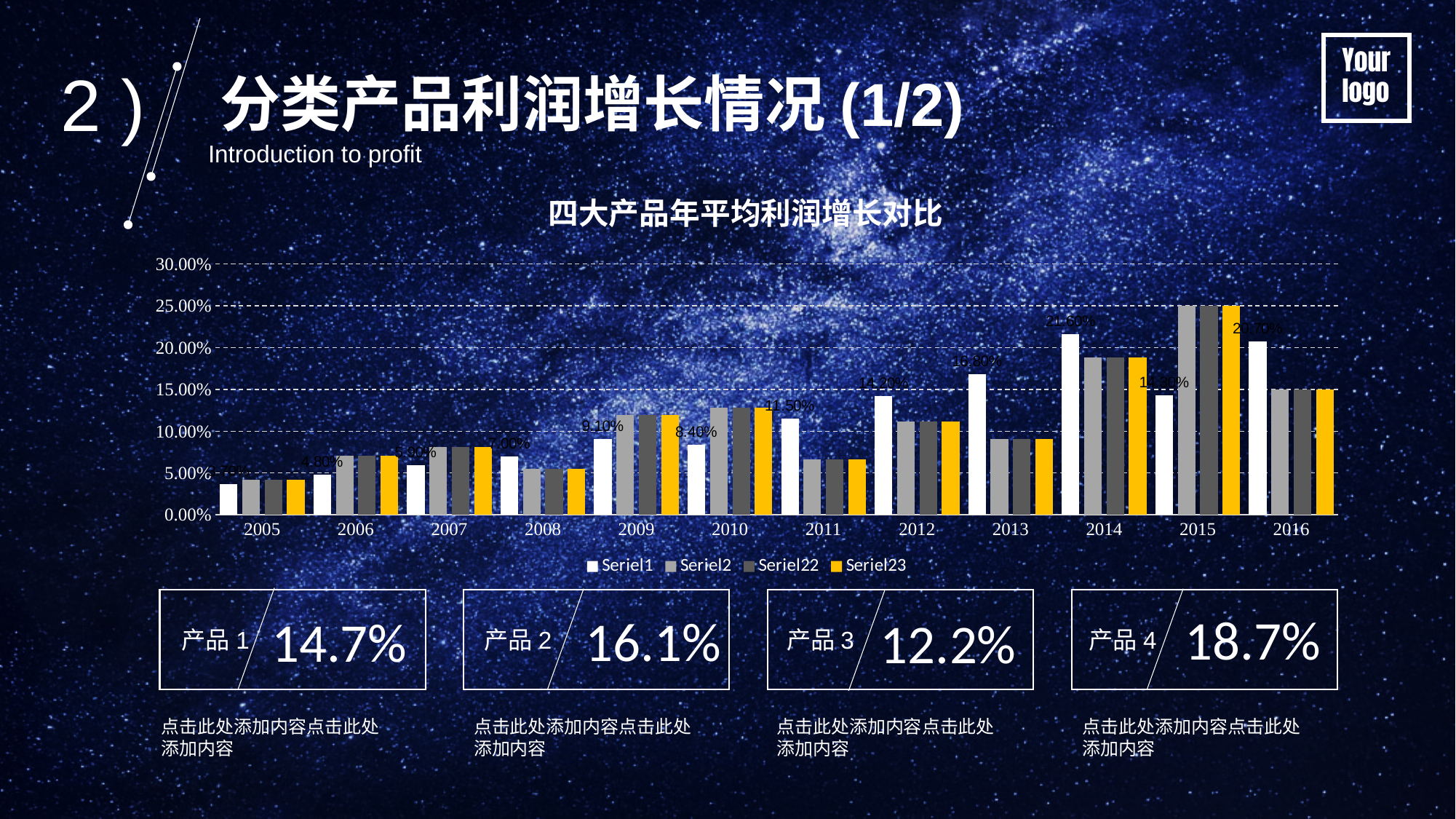

2 )
分类产品利润增长情况(1/2)
Introduction to profit
四大产品年平均利润增长对比

### Chart

| Category | Seriel1 | Seriel2 | Seriel22 | Seriel23 |
|---|---|---|---|---|
| 2005 | 0.037 | 0.042 | 0.042 | 0.042 |
| 2006 | 0.048 | 0.071 | 0.071 | 0.071 |
| 2007 | 0.059 | 0.081 | 0.081 | 0.081 |
| 2008 | 0.07 | 0.055 | 0.055 | 0.055 |
| 2009 | 0.091 | 0.119 | 0.119 | 0.119 |
| 2010 | 0.084 | 0.128 | 0.128 | 0.128 |
| 2011 | 0.115 | 0.066 | 0.066 | 0.066 |
| 2012 | 0.142 | 0.112 | 0.112 | 0.112 |
| 2013 | 0.168 | 0.091 | 0.091 | 0.091 |
| 2014 | 0.216 | 0.188 | 0.188 | 0.188 |
| 2015 | 0.143 | 0.25 | 0.25 | 0.25 |
| 2016 | 0.207 | 0.15 | 0.15 | 0.15 |

18.7%
16.1%
14.7%
12.2%
产品1
产品2
产品3
产品4
点击此处添加内容点击此处添加内容
点击此处添加内容点击此处添加内容
点击此处添加内容点击此处添加内容
点击此处添加内容点击此处添加内容
.